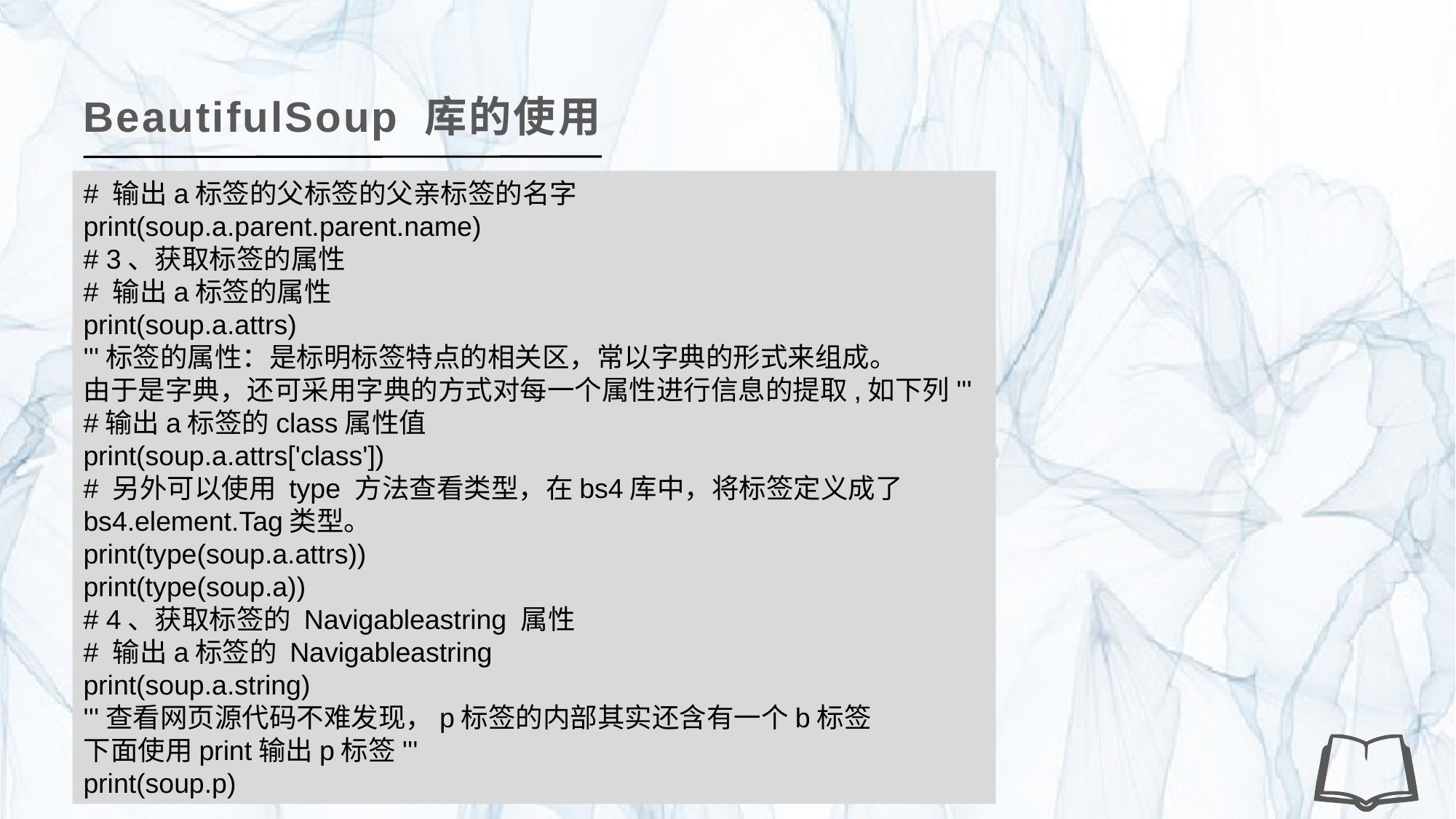

BeautifulSoup 库的使用
# 输出a标签的父标签的父亲标签的名字
print(soup.a.parent.parent.name)
# 3、获取标签的属性
# 输出a标签的属性
print(soup.a.attrs)
'''标签的属性：是标明标签特点的相关区，常以字典的形式来组成。
由于是字典，还可采用字典的方式对每一个属性进行信息的提取,如下列'''
#输出a标签的class属性值
print(soup.a.attrs['class'])
# 另外可以使用 type 方法查看类型，在bs4库中，将标签定义成了bs4.element.Tag类型。
print(type(soup.a.attrs))
print(type(soup.a))
# 4、获取标签的 Navigableastring 属性
# 输出a标签的 Navigableastring
print(soup.a.string)
'''查看网页源代码不难发现，p标签的内部其实还含有一个b标签
下面使用print输出p标签'''
print(soup.p)

14